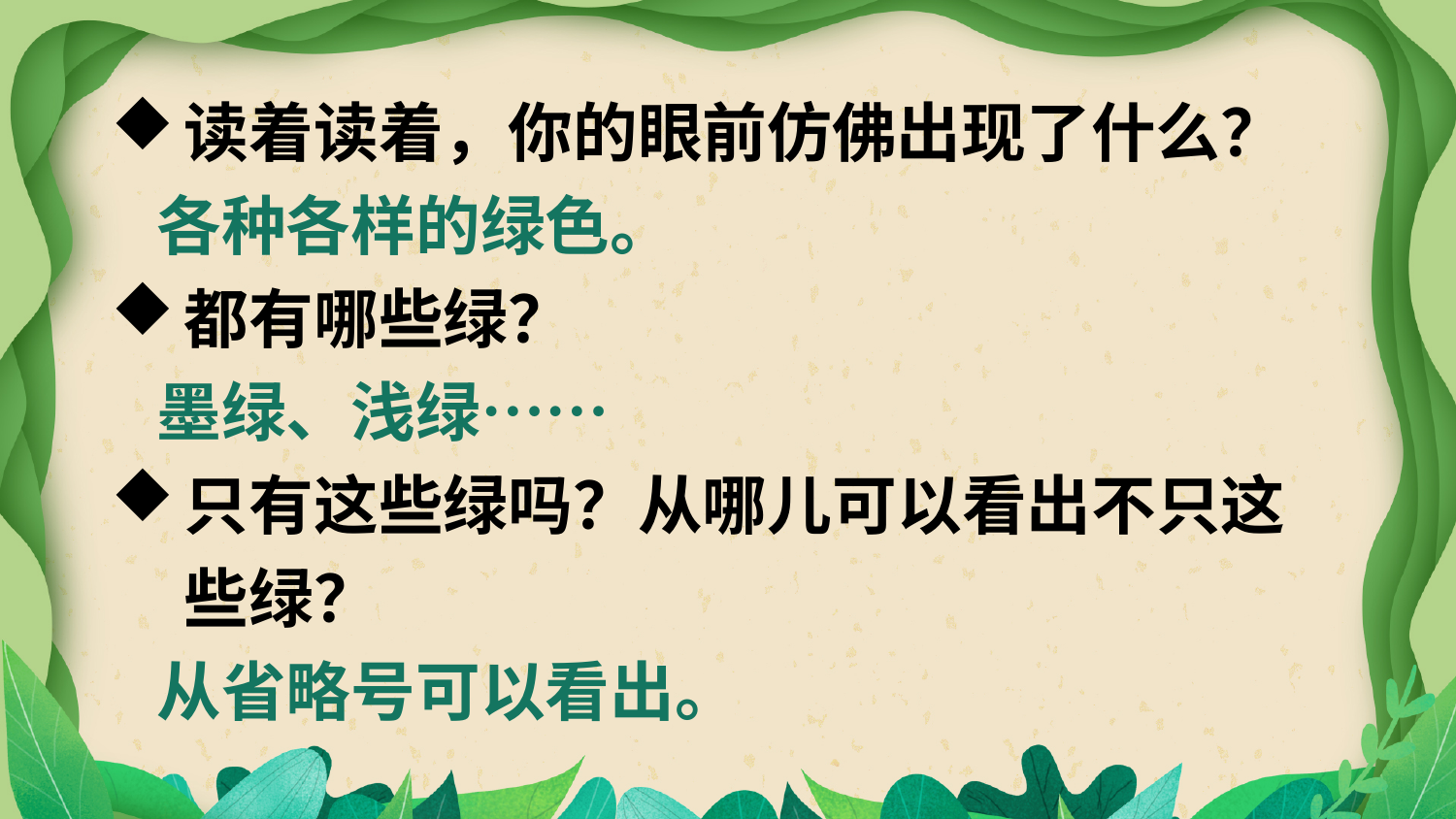

读着读着，你的眼前仿佛出现了什么？
  各种各样的绿色。
都有哪些绿？
  墨绿、浅绿……
只有这些绿吗？从哪儿可以看出不只这些绿？
  从省略号可以看出。